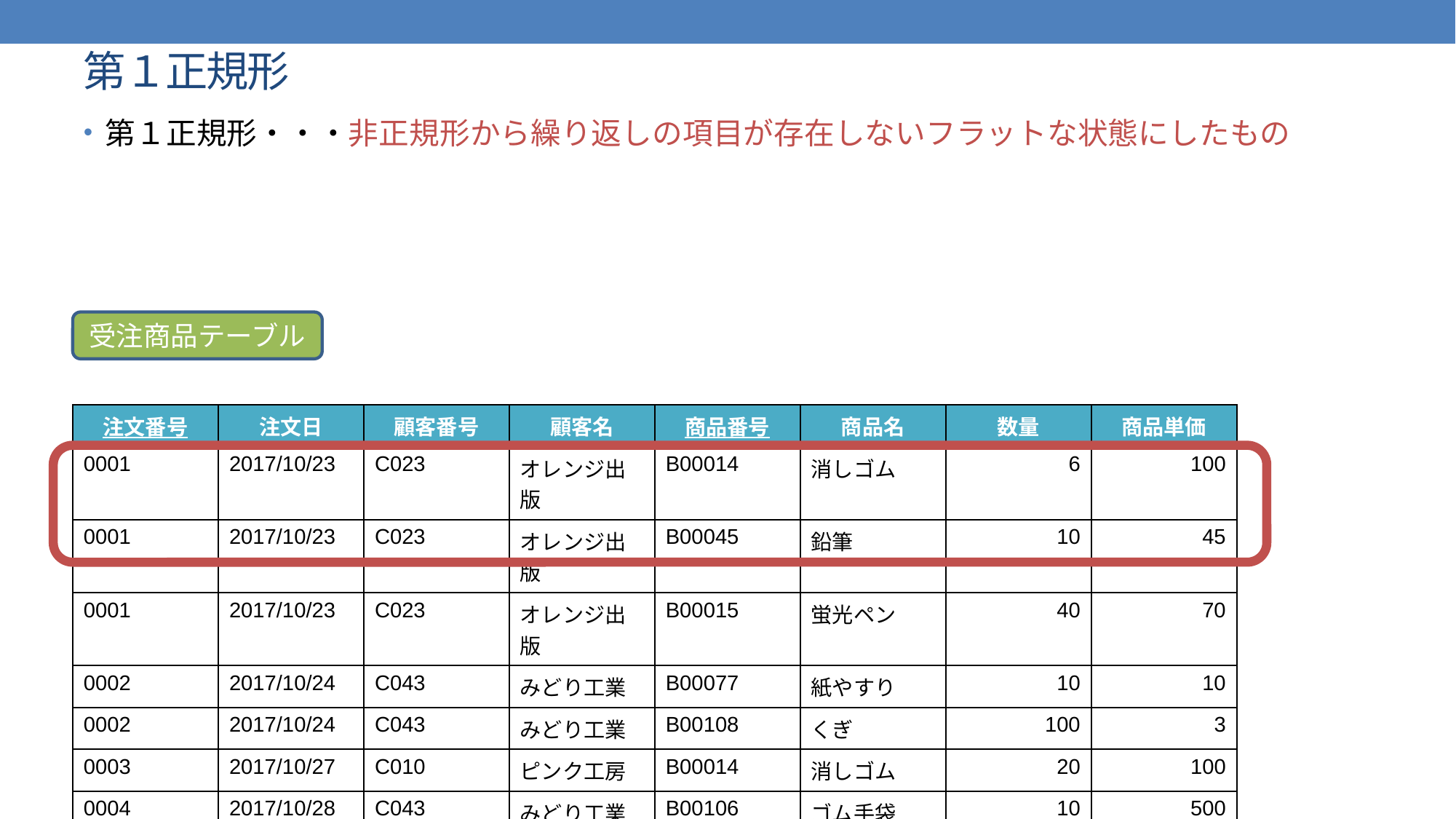

# 第１正規形
第１正規形・・・非正規形から繰り返しの項目が存在しないフラットな状態にしたもの
受注商品テーブル
| 注文番号 | 注文日 | 顧客番号 | 顧客名 | 商品番号 | 商品名 | 数量 | 商品単価 |
| --- | --- | --- | --- | --- | --- | --- | --- |
| 0001 | 2017/10/23 | C023 | オレンジ出版 | B00014 | 消しゴム | 6 | 100 |
| 0001 | 2017/10/23 | C023 | オレンジ出版 | B00045 | 鉛筆 | 10 | 45 |
| 0001 | 2017/10/23 | C023 | オレンジ出版 | B00015 | 蛍光ペン | 40 | 70 |
| 0002 | 2017/10/24 | C043 | みどり工業 | B00077 | 紙やすり | 10 | 10 |
| 0002 | 2017/10/24 | C043 | みどり工業 | B00108 | くぎ | 100 | 3 |
| 0003 | 2017/10/27 | C010 | ピンク工房 | B00014 | 消しゴム | 20 | 100 |
| 0004 | 2017/10/28 | C043 | みどり工業 | B00106 | ゴム手袋 | 10 | 500 |
| 0004 | 2017/10/28 | C043 | みどり工業 | B00107 | ハサミ | 15 | NULL |
| 0004 | 2017/10/28 | C043 | みどり工業 | B00108 | くぎ | 150 | 3 |